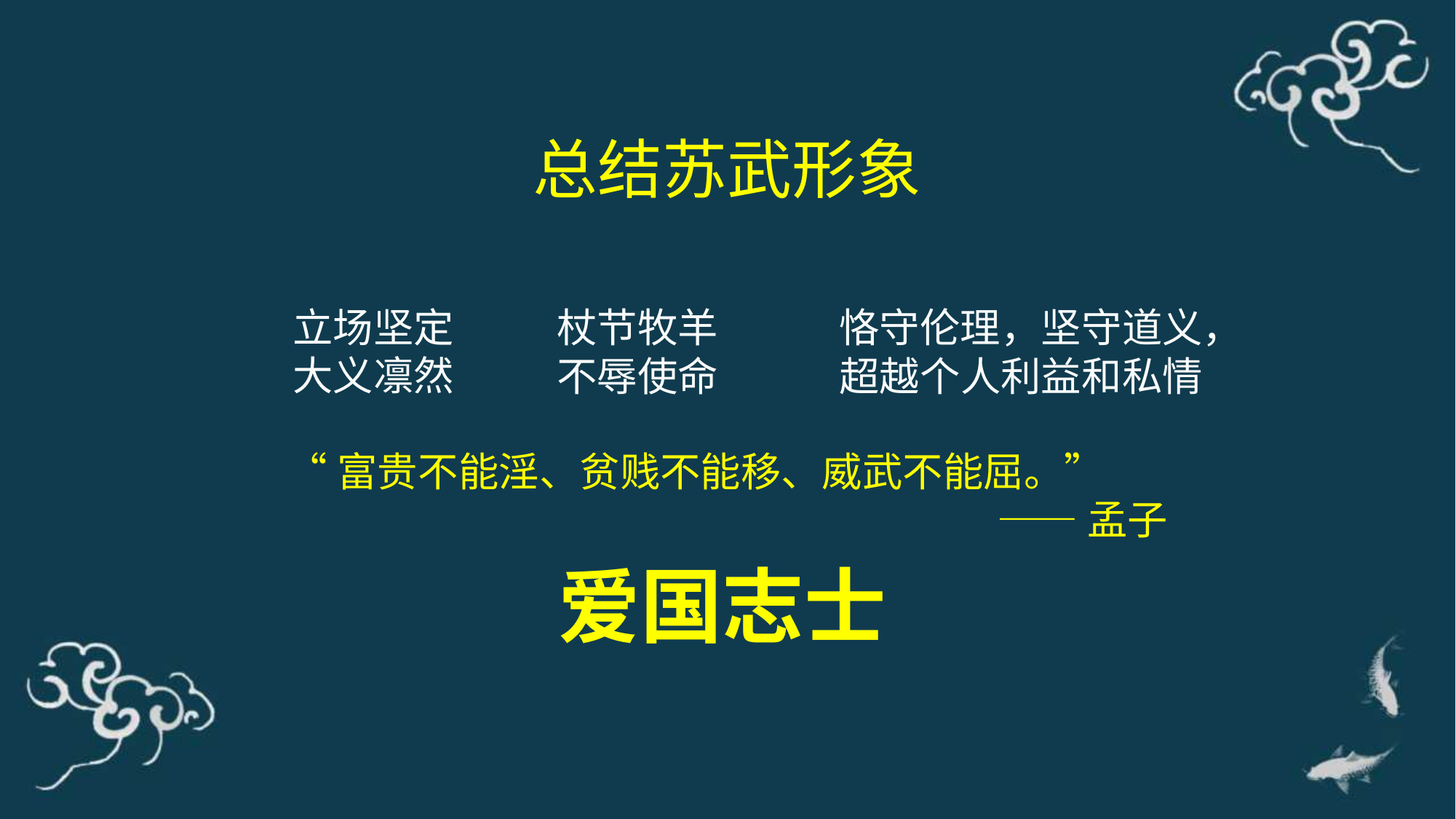

总结苏武形象
立场坚定
大义凛然
杖节牧羊
不辱使命
恪守伦理，坚守道义，
超越个人利益和私情
“富贵不能淫、贫贱不能移、威武不能屈。”
——孟子
爱国志士